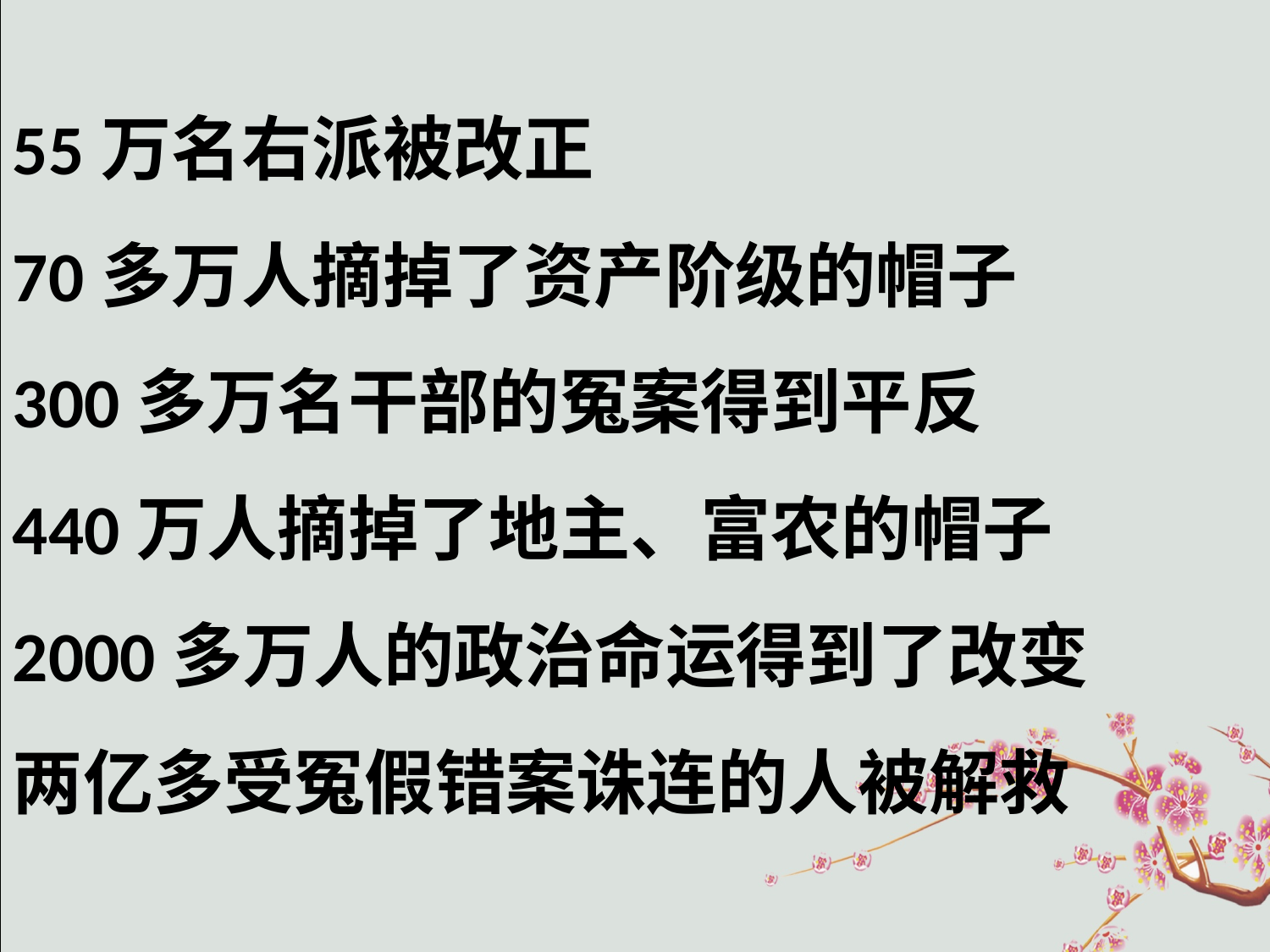

55万名右派被改正
70多万人摘掉了资产阶级的帽子
300多万名干部的冤案得到平反
440万人摘掉了地主、富农的帽子
2000多万人的政治命运得到了改变
两亿多受冤假错案诛连的人被解救